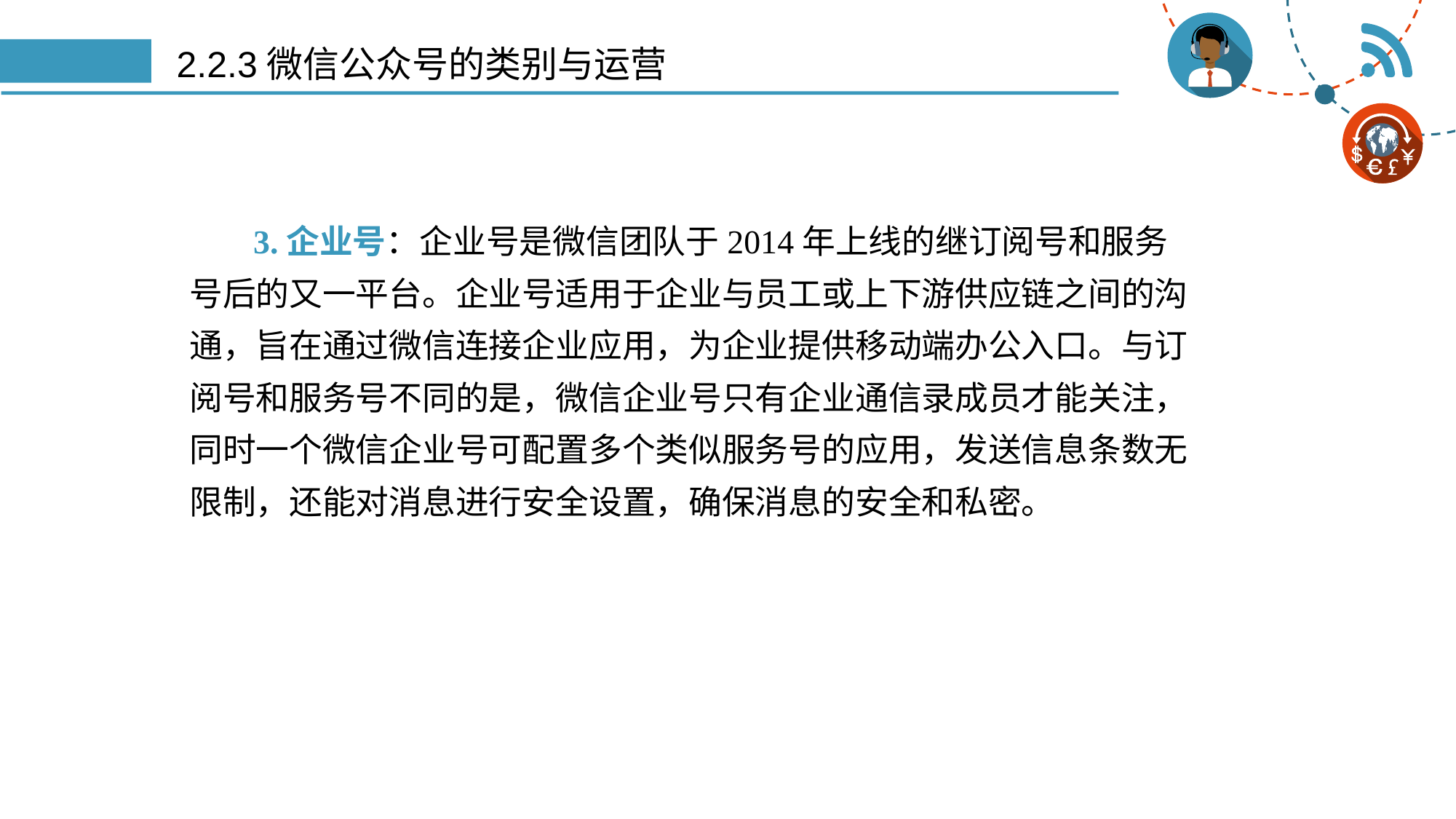

# 2.2.3微信公众号的类别与运营
3.企业号：企业号是微信团队于2014年上线的继订阅号和服务号后的又一平台。企业号适用于企业与员工或上下游供应链之间的沟通，旨在通过微信连接企业应用，为企业提供移动端办公入口。与订阅号和服务号不同的是，微信企业号只有企业通信录成员才能关注，同时一个微信企业号可配置多个类似服务号的应用，发送信息条数无限制，还能对消息进行安全设置，确保消息的安全和私密。